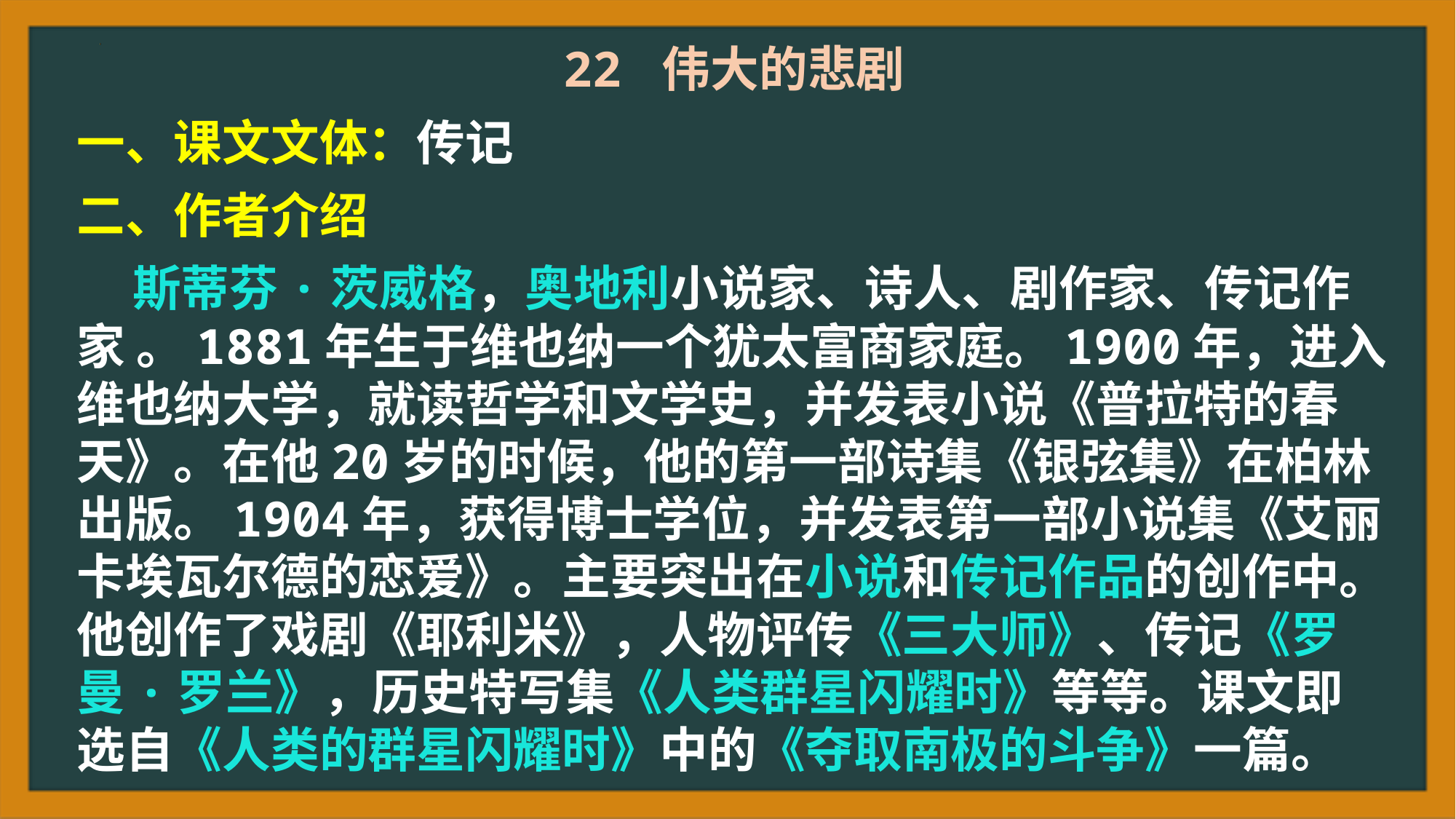

22 伟大的悲剧
一、课文文体：传记
二、作者介绍
    斯蒂芬·茨威格，奥地利小说家、诗人、剧作家、传记作家 。1881年生于维也纳一个犹太富商家庭。1900年，进入维也纳大学，就读哲学和文学史，并发表小说《普拉特的春天》。在他20岁的时候，他的第一部诗集《银弦集》在柏林出版。1904年，获得博士学位，并发表第一部小说集《艾丽卡埃瓦尔德的恋爱》。主要突出在小说和传记作品的创作中。他创作了戏剧《耶利米》，人物评传《三大师》、传记《罗曼·罗兰》，历史特写集《人类群星闪耀时》等等。课文即选自《人类的群星闪耀时》中的《夺取南极的斗争》一篇。